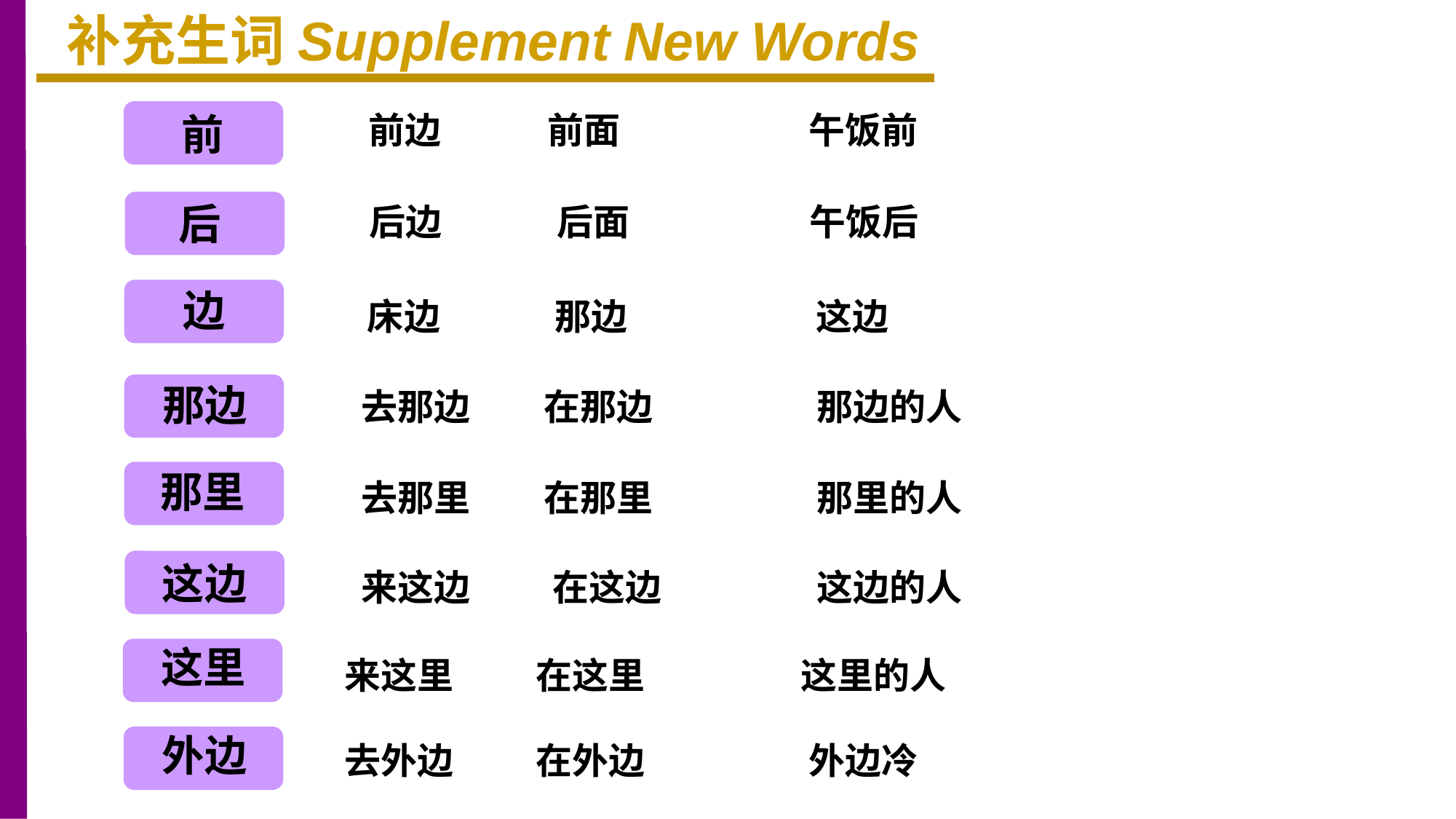

补充生词Supplement New Words

前
前边             前面                       午饭前
后

后边              后面                      午饭后
边

床边              那边                       这边
那边

去那边         在那边                    那边的人
那里

去那里         在那里                    那里的人

这边
来这边          在这边                   这边的人
这里

来这里          在这里                   这里的人
外边

去外边          在外边                    外边冷